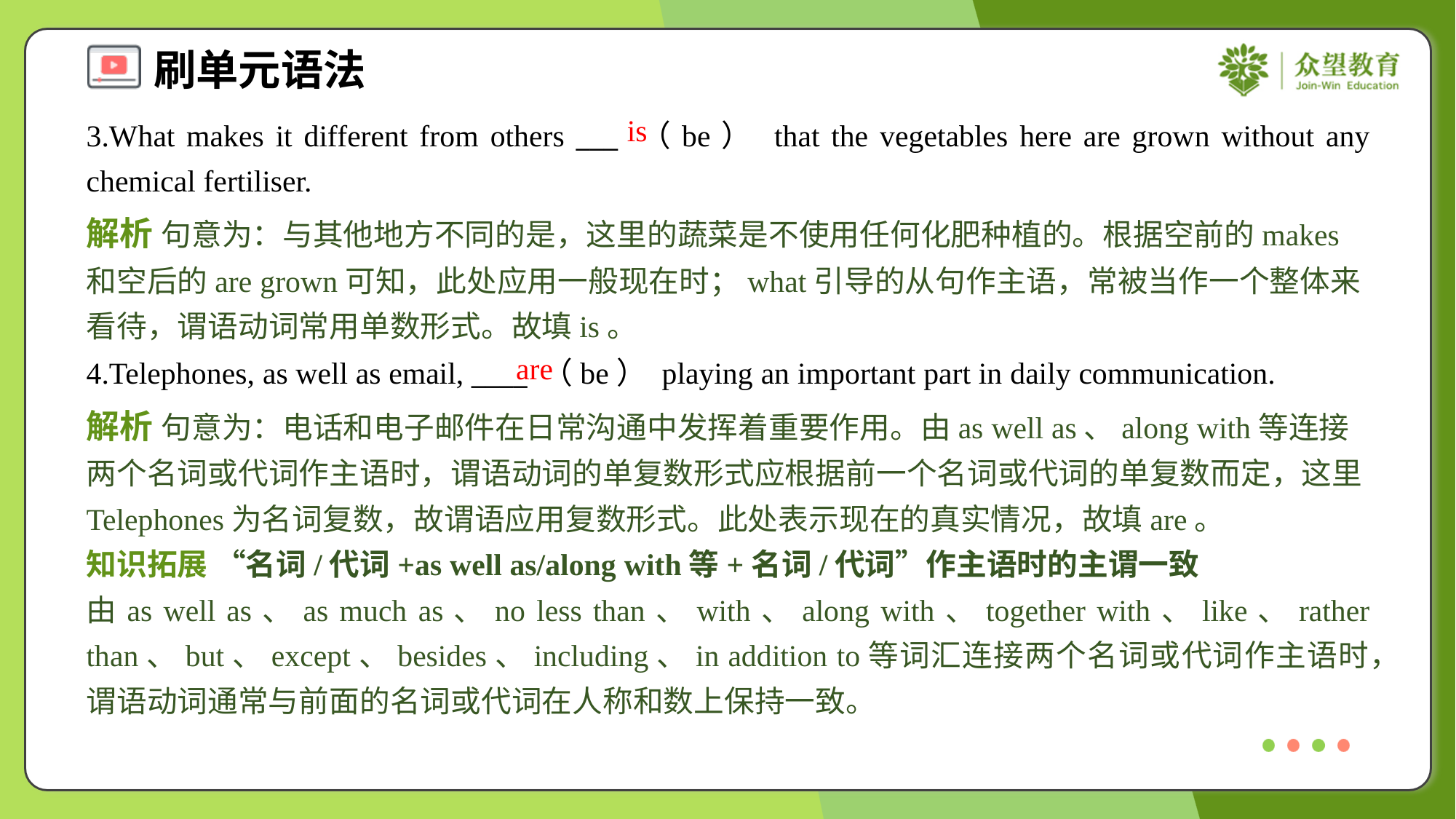

is
3.What makes it different from others ___ （be） that the vegetables here are grown without any chemical fertiliser.
解析 句意为：与其他地方不同的是，这里的蔬菜是不使用任何化肥种植的。根据空前的makes和空后的are grown可知，此处应用一般现在时；what引导的从句作主语，常被当作一个整体来看待，谓语动词常用单数形式。故填is。
are
4.Telephones, as well as email, ____ （be） playing an important part in daily communication.
解析 句意为：电话和电子邮件在日常沟通中发挥着重要作用。由as well as、along with等连接两个名词或代词作主语时，谓语动词的单复数形式应根据前一个名词或代词的单复数而定，这里Telephones为名词复数，故谓语应用复数形式。此处表示现在的真实情况，故填are。
知识拓展 “名词/代词+as well as/along with等+名词/代词”作主语时的主谓一致
由as well as、as much as、no less than、with、along with、together with、like、rather than、but、except、besides、including、in addition to等词汇连接两个名词或代词作主语时，谓语动词通常与前面的名词或代词在人称和数上保持一致。